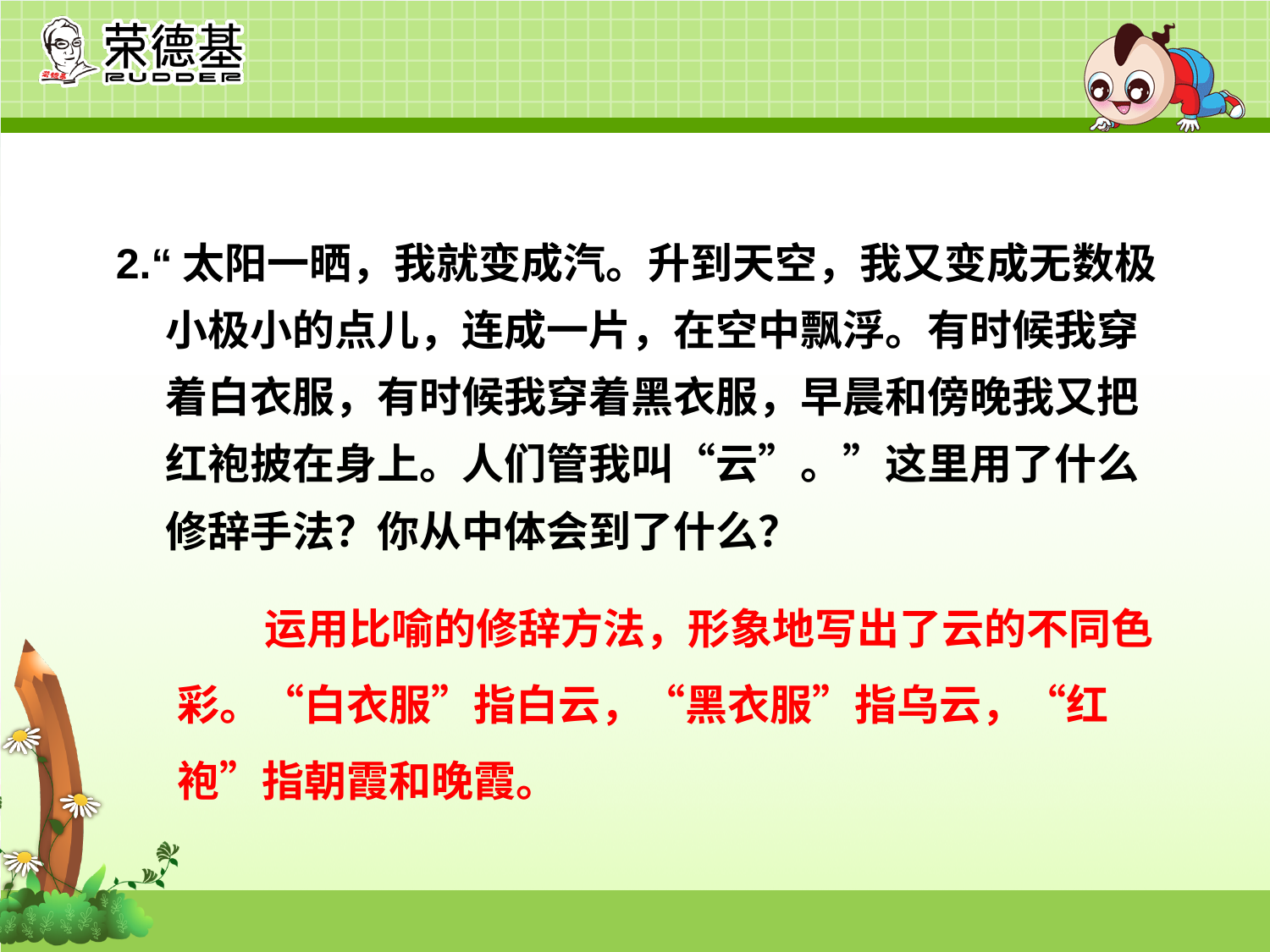

2.“太阳一晒，我就变成汽。升到天空，我又变成无数极小极小的点儿，连成一片，在空中飘浮。有时候我穿着白衣服，有时候我穿着黑衣服，早晨和傍晚我又把红袍披在身上。人们管我叫“云”。”这里用了什么修辞手法？你从中体会到了什么？
运用比喻的修辞方法，形象地写出了云的不同色彩。“白衣服”指白云，“黑衣服”指乌云，“红袍”指朝霞和晚霞。